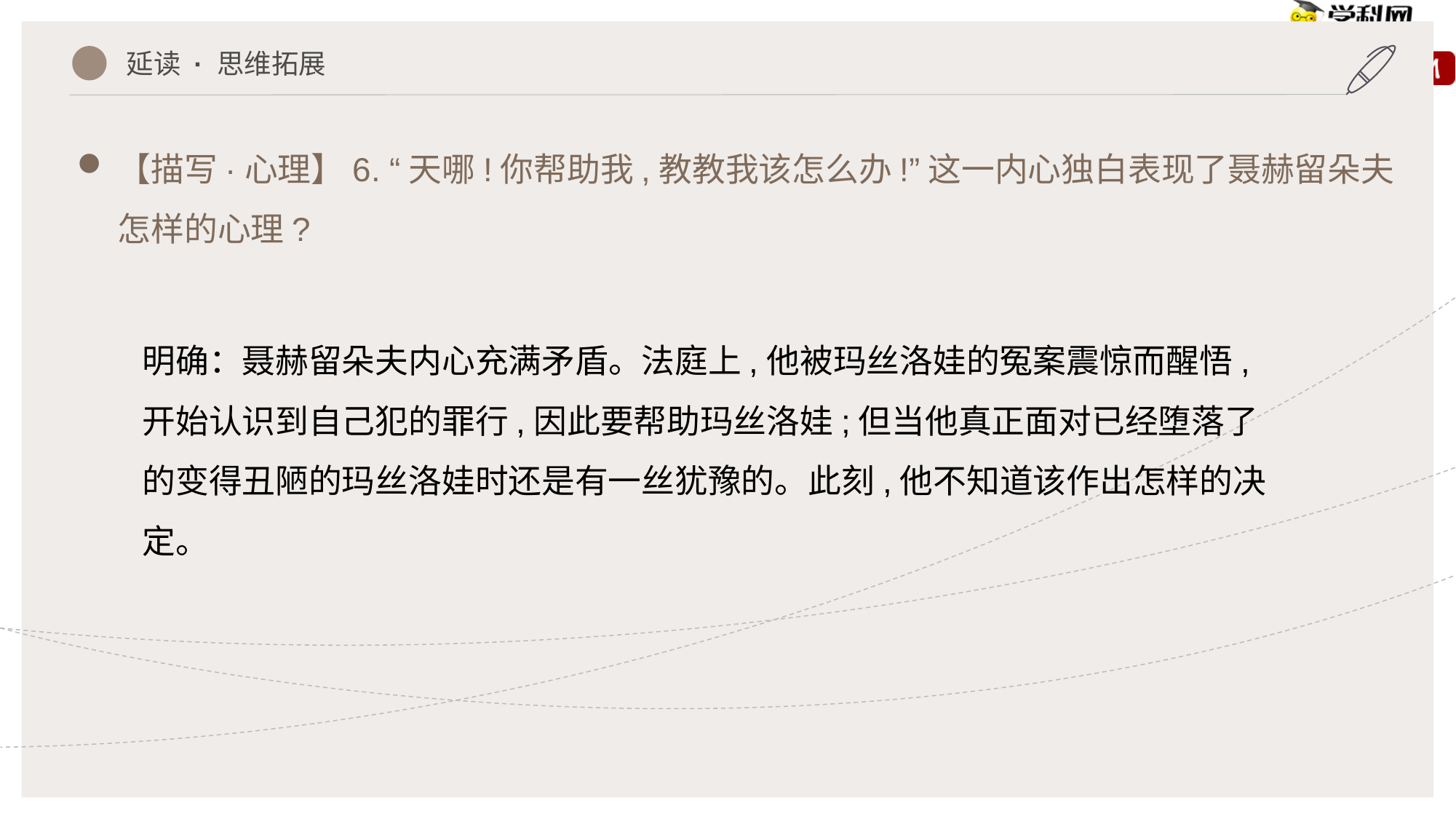

延读 · 思维拓展

【描写·心理】6. “天哪!你帮助我,教教我该怎么办!”这一内心独白表现了聂赫留朵夫怎样的心理?

明确：聂赫留朵夫内心充满矛盾。法庭上,他被玛丝洛娃的冤案震惊而醒悟,开始认识到自己犯的罪行,因此要帮助玛丝洛娃;但当他真正面对已经堕落了的变得丑陋的玛丝洛娃时还是有一丝犹豫的。此刻,他不知道该作出怎样的决定。